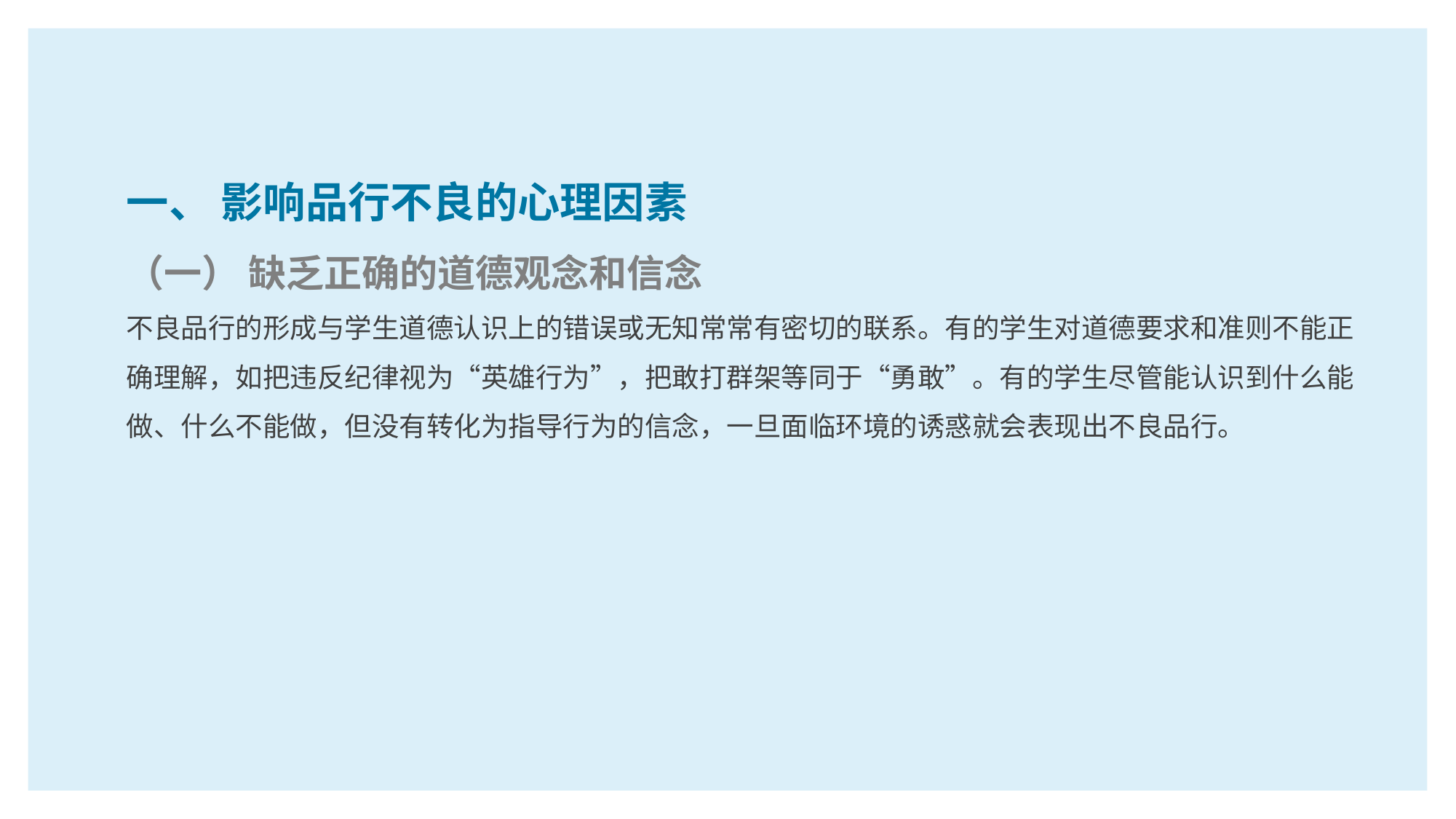

一、 影响品行不良的心理因素
（一） 缺乏正确的道德观念和信念
不良品行的形成与学生道德认识上的错误或无知常常有密切的联系。有的学生对道德要求和准则不能正确理解，如把违反纪律视为“英雄行为”，把敢打群架等同于“勇敢”。有的学生尽管能认识到什么能做、什么不能做，但没有转化为指导行为的信念，一旦面临环境的诱惑就会表现出不良品行。